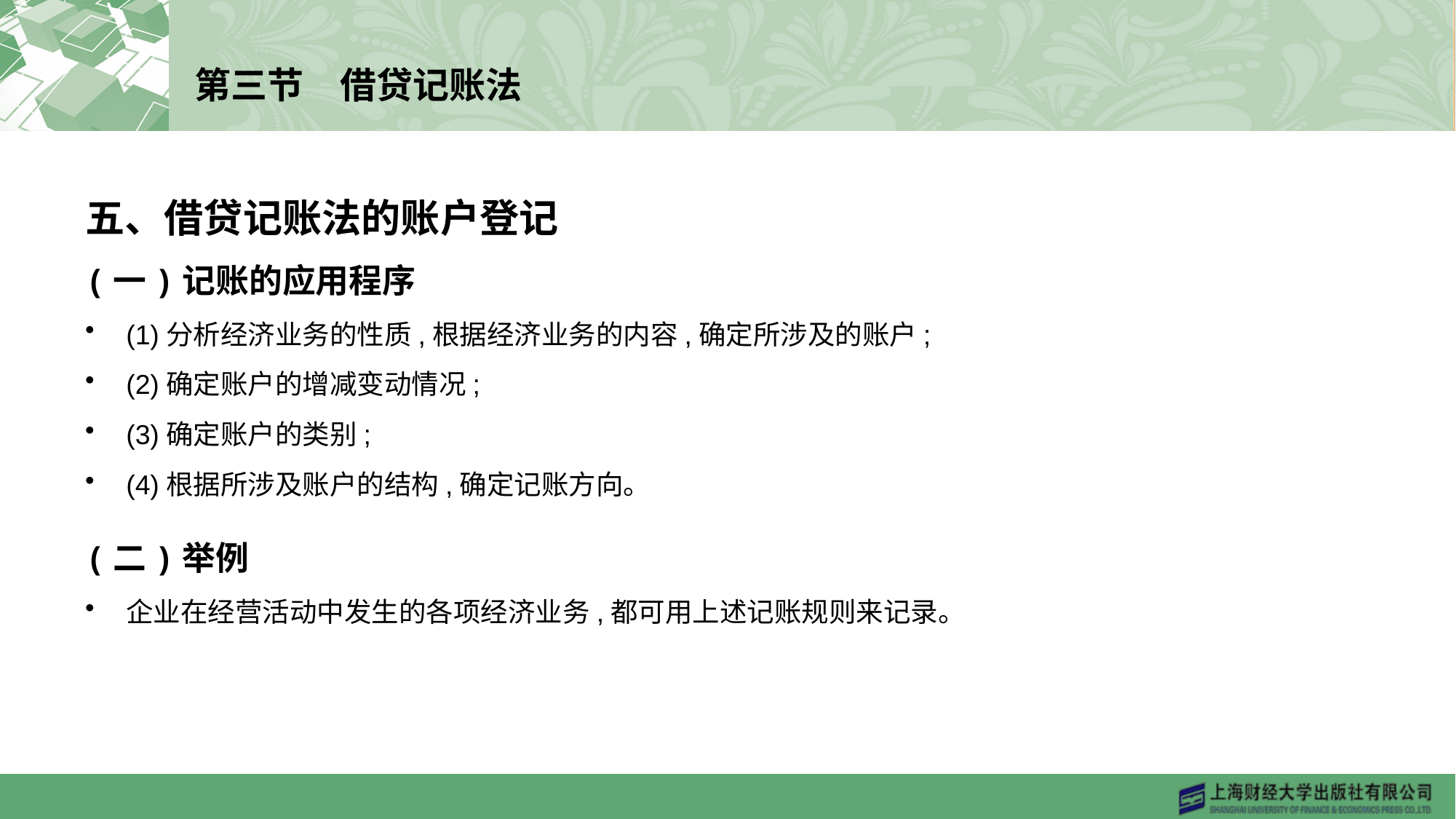

# 第三节　借贷记账法
五、借贷记账法的账户登记
(一)记账的应用程序
(1)分析经济业务的性质,根据经济业务的内容,确定所涉及的账户;
(2)确定账户的增减变动情况;
(3)确定账户的类别;
(4)根据所涉及账户的结构,确定记账方向。
(二)举例
企业在经营活动中发生的各项经济业务,都可用上述记账规则来记录。